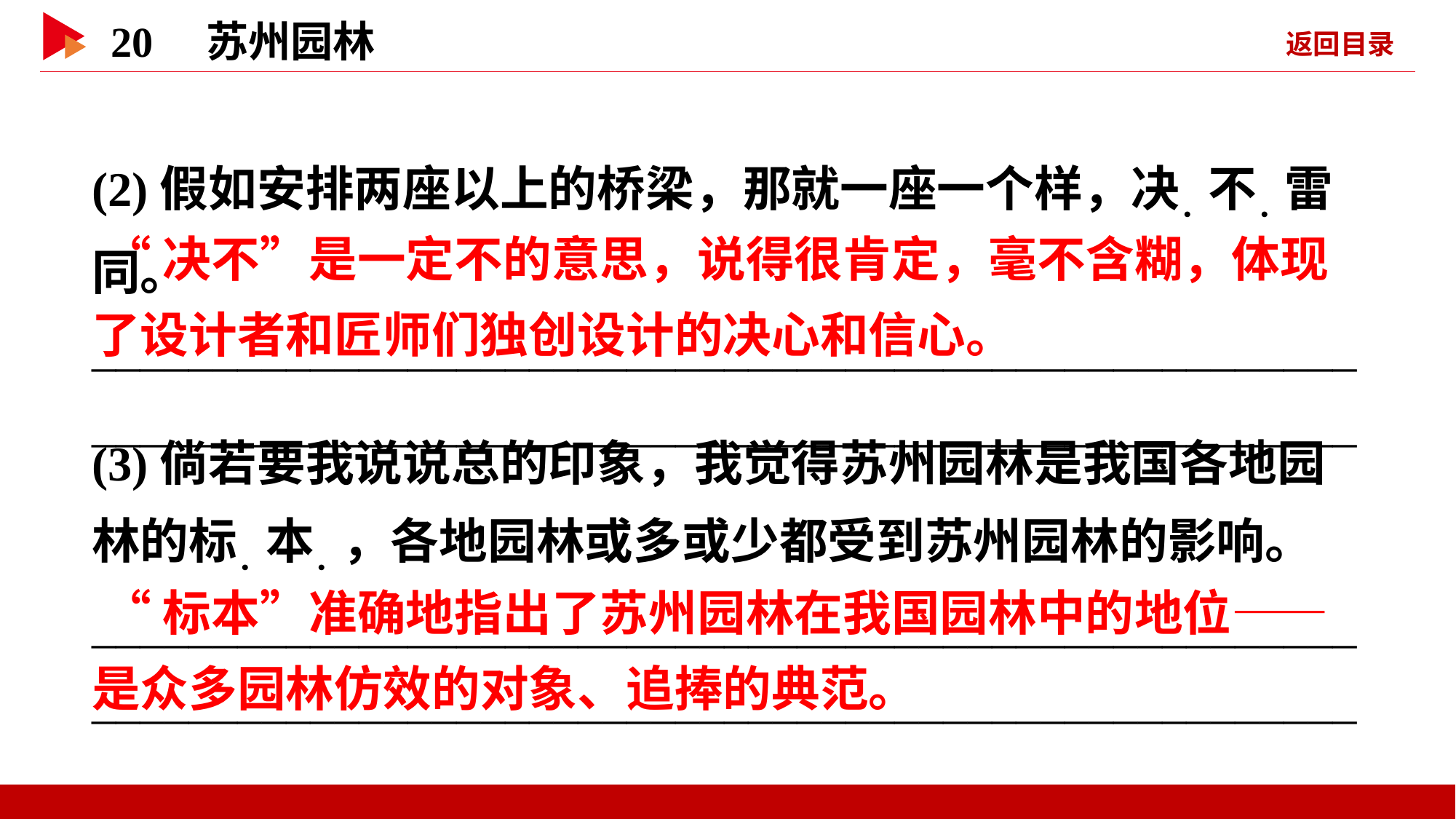

(2)假如安排两座以上的桥梁，那就一座一个样，决．不．雷同。
________________________________________________________________________________________________________
 “决不”是一定不的意思，说得很肯定，毫不含糊，体现了设计者和匠师们独创设计的决心和信心。
(3)倘若要我说说总的印象，我觉得苏州园林是我国各地园林的标．本．，各地园林或多或少都受到苏州园林的影响。
________________________________________________________________________________________________________
 “标本”准确地指出了苏州园林在我国园林中的地位——是众多园林仿效的对象、追捧的典范。